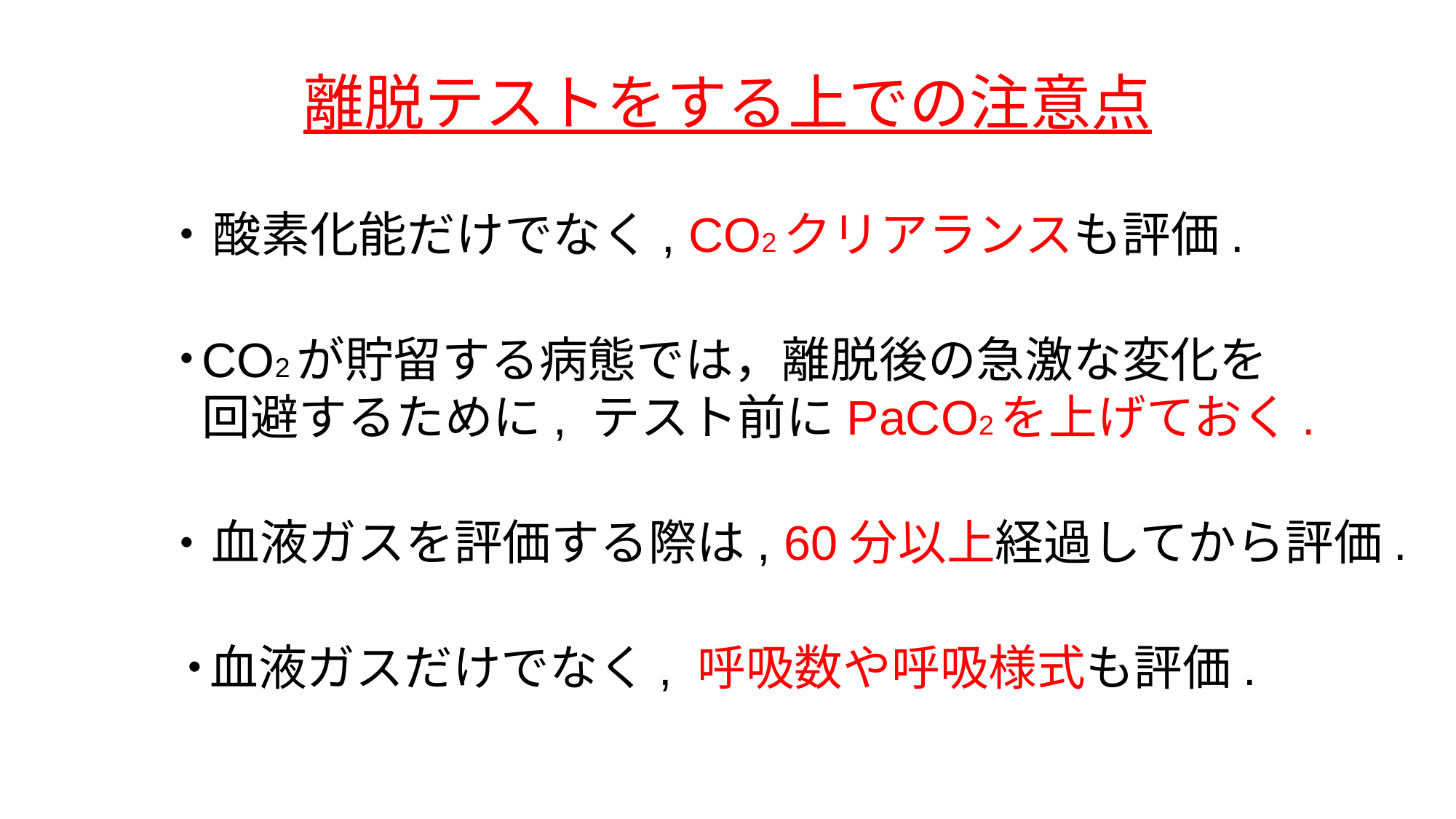

離脱テストをする上での注意点
・
酸素化能だけでなく, CO2クリアランスも評価.
・
CO2が貯留する病態では，離脱後の急激な変化を
回避するために, テスト前にPaCO2を上げておく.
・
血液ガスを評価する際は, 60分以上経過してから評価.
・
血液ガスだけでなく, 呼吸数や呼吸様式も評価.